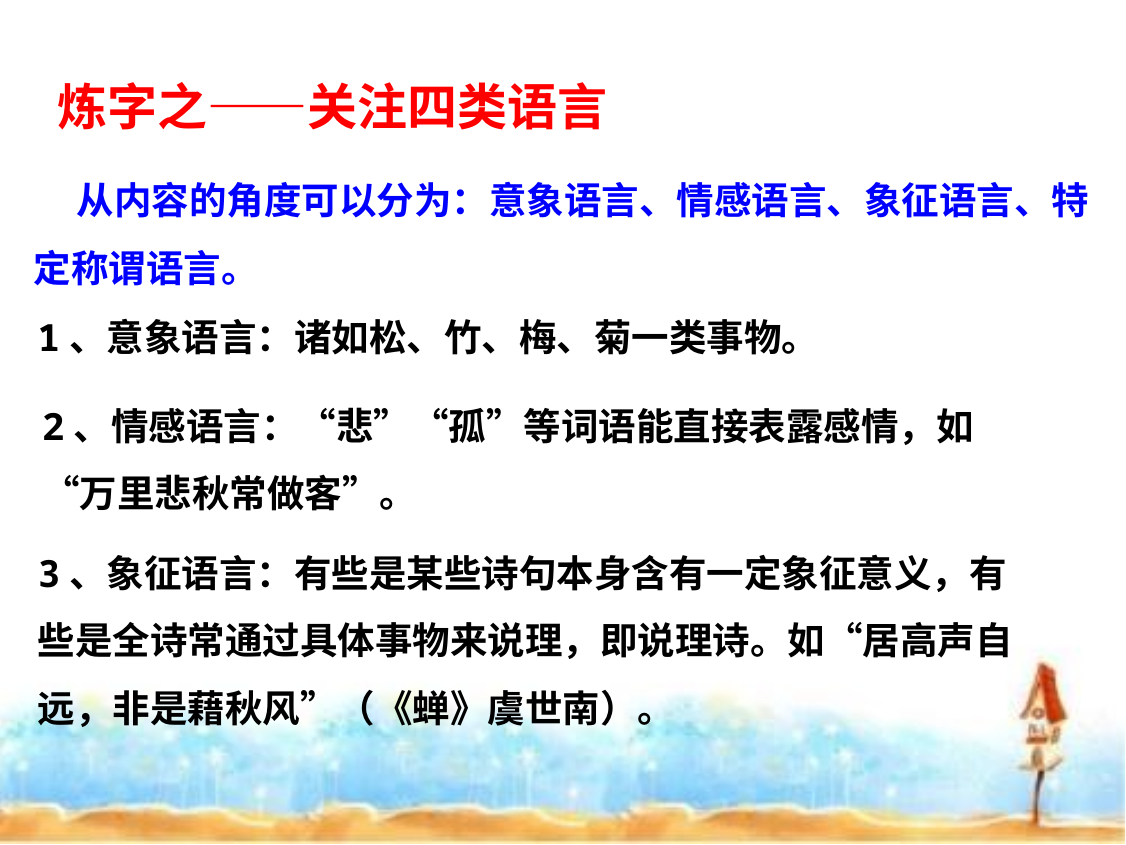

炼字之——关注四类语言
    从内容的角度可以分为：意象语言、情感语言、象征语言、特定称谓语言。
1、意象语言：诸如松、竹、梅、菊一类事物。
2、情感语言：“悲”“孤”等词语能直接表露感情，如“万里悲秋常做客”。
3、象征语言：有些是某些诗句本身含有一定象征意义，有些是全诗常通过具体事物来说理，即说理诗。如“居高声自远，非是藉秋风”（《蝉》虞世南）。